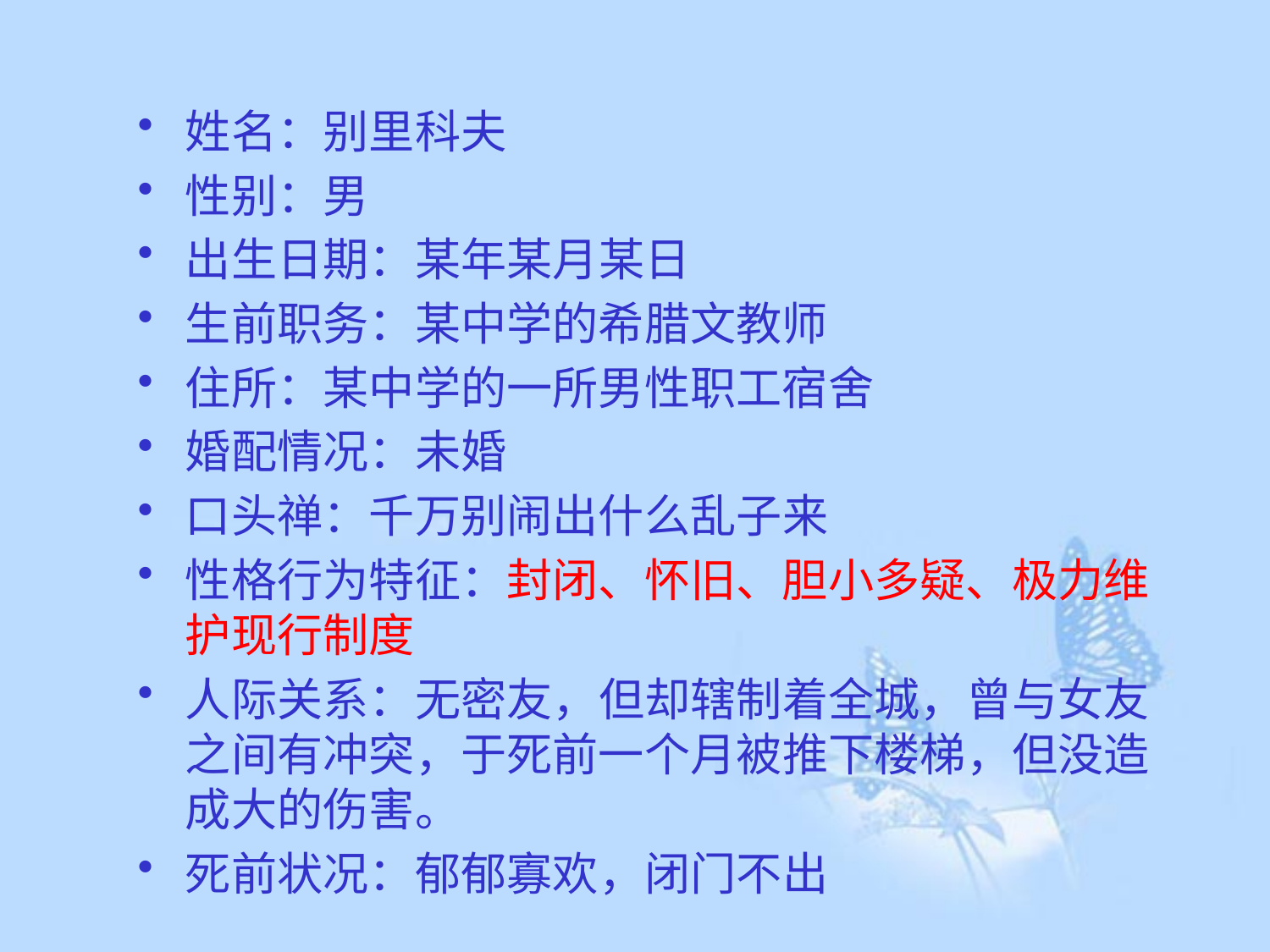

# 姓名：别里科夫
性别：男
出生日期：某年某月某日
生前职务：某中学的希腊文教师
住所：某中学的一所男性职工宿舍
婚配情况：未婚
口头禅：千万别闹出什么乱子来
性格行为特征：封闭、怀旧、胆小多疑、极力维    护现行制度
人际关系：无密友，但却辖制着全城，曾与女友之间有冲突，于死前一个月被推下楼梯，但没造成大的伤害。
死前状况：郁郁寡欢，闭门不出